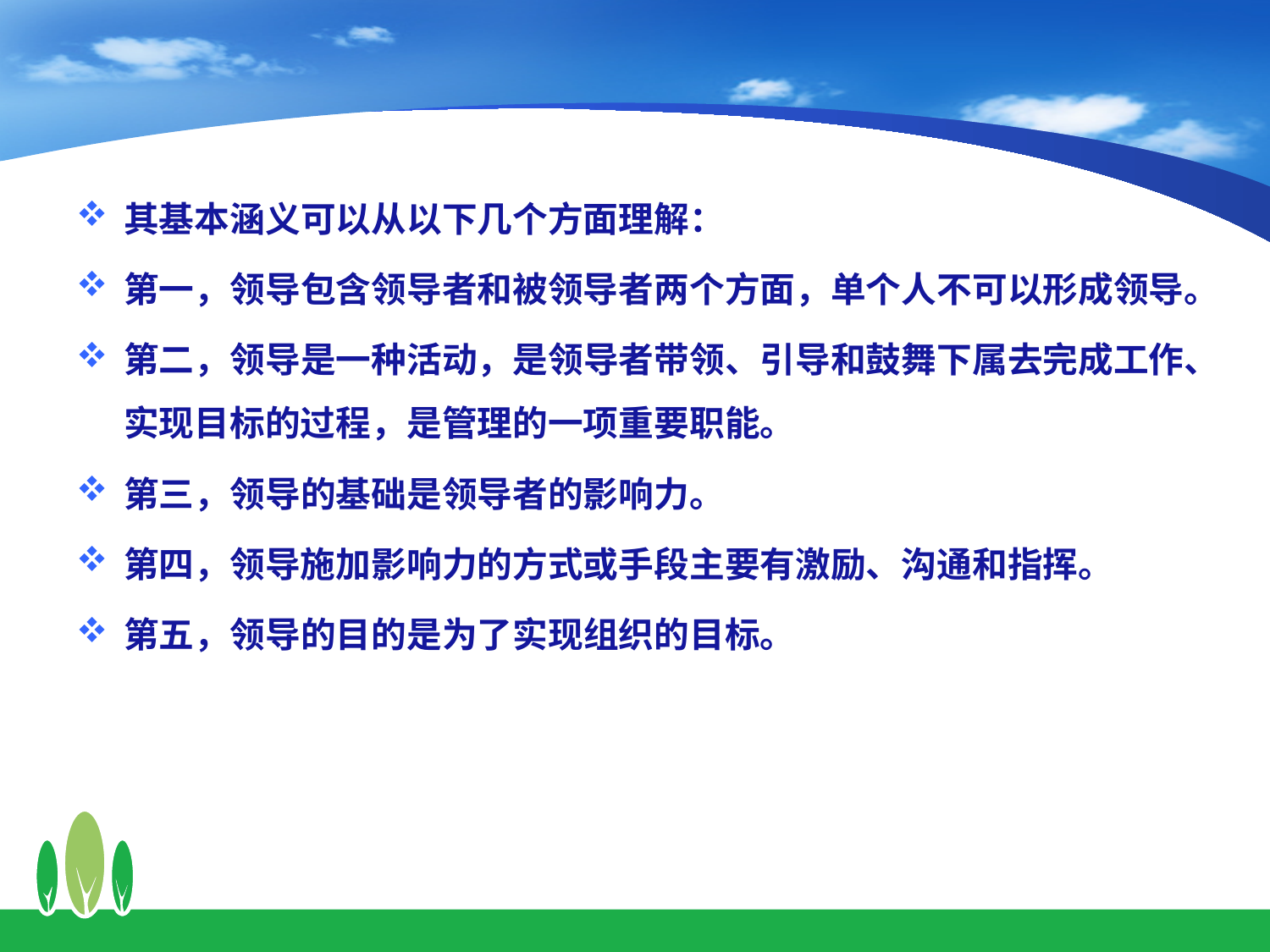

其基本涵义可以从以下几个方面理解：
第一，领导包含领导者和被领导者两个方面，单个人不可以形成领导。
第二，领导是一种活动，是领导者带领、引导和鼓舞下属去完成工作、实现目标的过程，是管理的一项重要职能。
第三，领导的基础是领导者的影响力。
第四，领导施加影响力的方式或手段主要有激励、沟通和指挥。
第五，领导的目的是为了实现组织的目标。

54